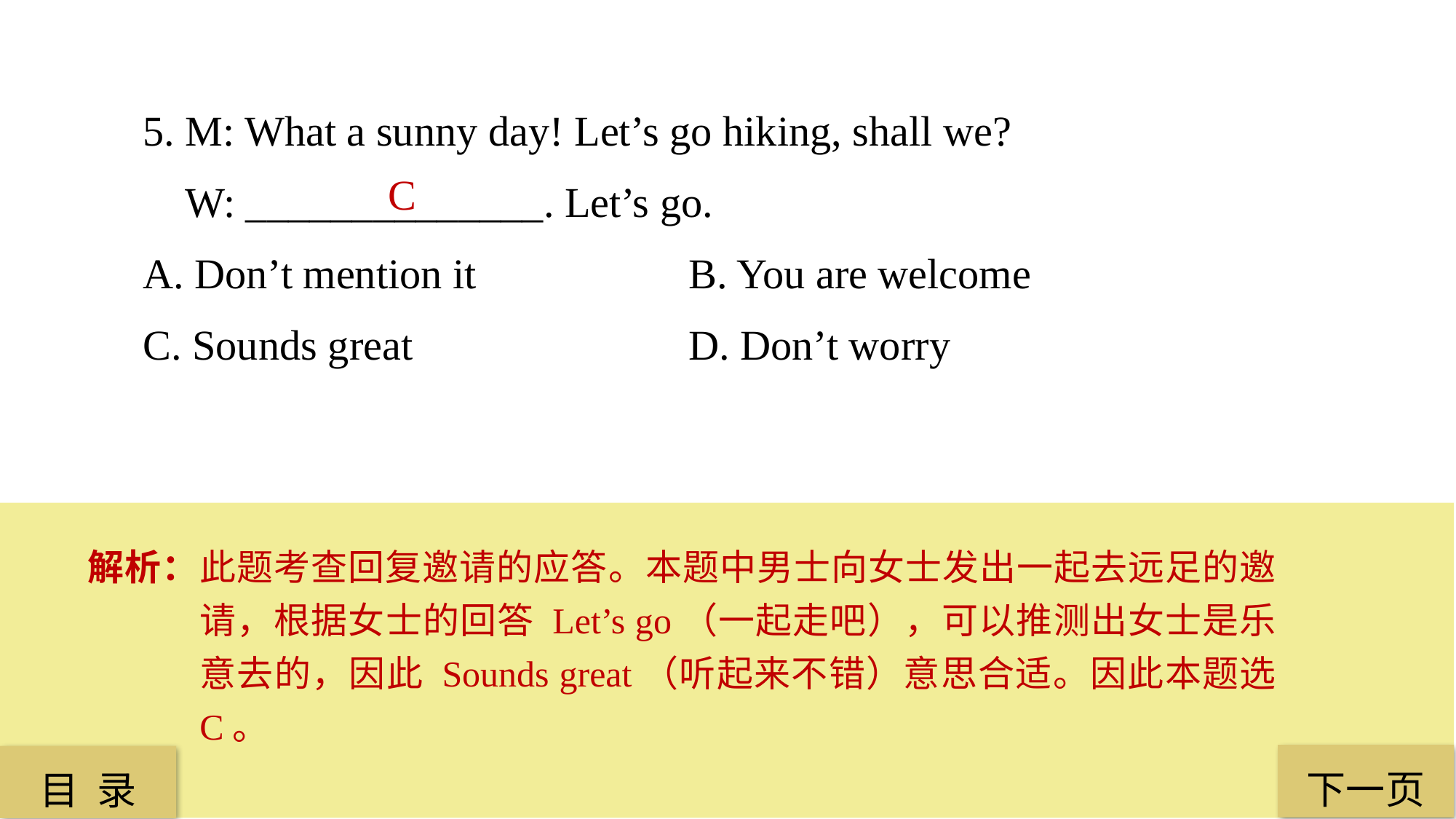

5. M: What a sunny day! Let’s go hiking, shall we?
    W: ______________. Let’s go.
A. Don’t mention it 		B. You are welcome
C. Sounds great 			D. Don’t worry
 C
解析：此题考查回复邀请的应答。本题中男士向女士发出一起去远足的邀请，根据女士的回答 Let’s go（一起走吧），可以推测出女士是乐意去的，因此 Sounds great（听起来不错）意思合适。因此本题选 C。